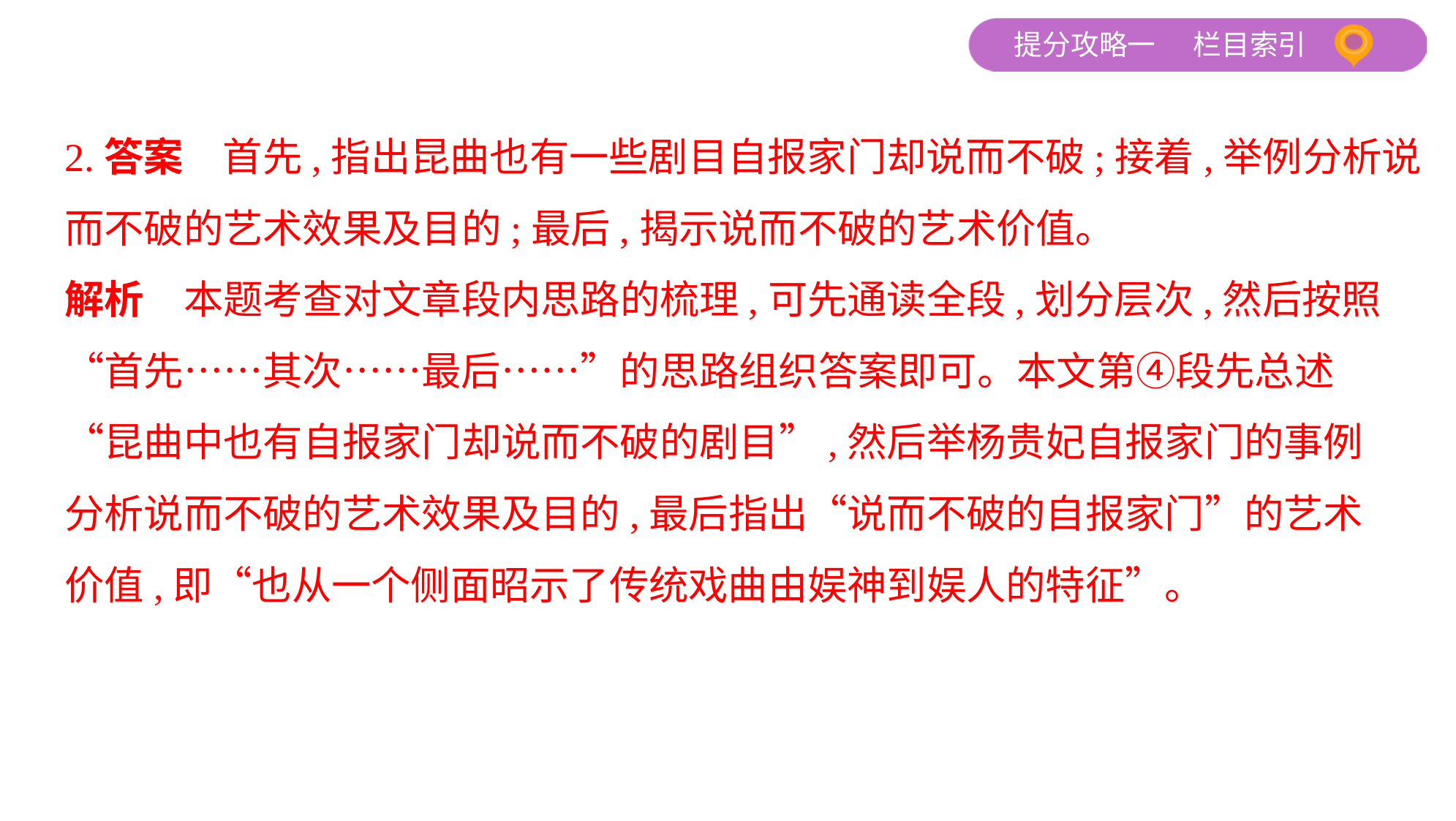

2.答案　首先,指出昆曲也有一些剧目自报家门却说而不破;接着,举例分析说
而不破的艺术效果及目的;最后,揭示说而不破的艺术价值。
解析　本题考查对文章段内思路的梳理,可先通读全段,划分层次,然后按照
“首先……其次……最后……”的思路组织答案即可。本文第④段先总述
“昆曲中也有自报家门却说而不破的剧目”,然后举杨贵妃自报家门的事例
分析说而不破的艺术效果及目的,最后指出“说而不破的自报家门”的艺术
价值,即“也从一个侧面昭示了传统戏曲由娱神到娱人的特征”。